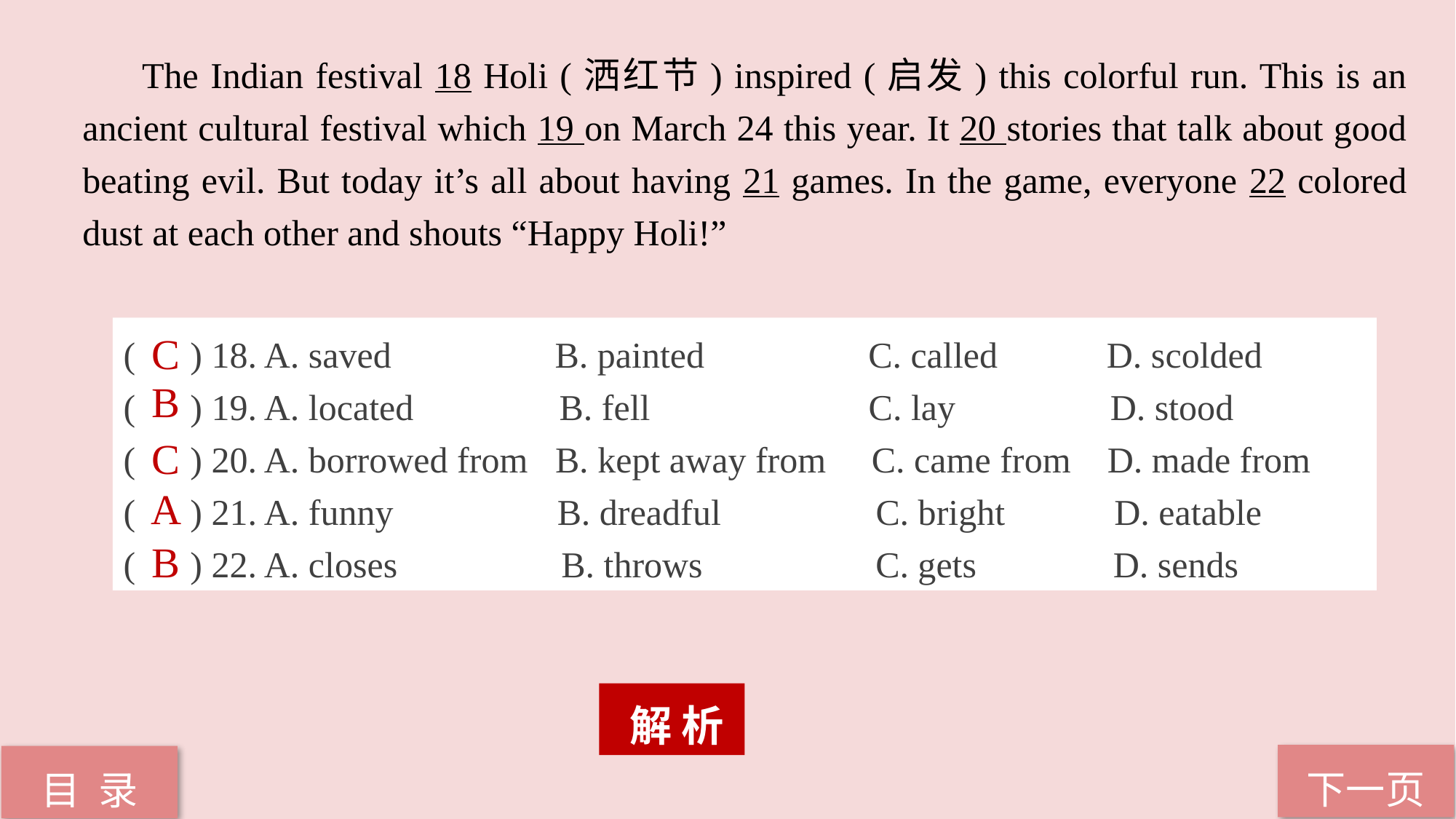

The Indian festival 18 Holi (洒红节) inspired (启发) this colorful run. This is an ancient cultural festival which 19 on March 24 this year. It 20 stories that talk about good beating evil. But today it’s all about having 21 games. In the game, everyone 22 colored dust at each other and shouts “Happy Holi!”
(      ) 18. A. saved                  B. painted                  C. called            D. scolded
(      ) 19. A. located                B. fell                        C. lay                 D. stood
(      ) 20. A. borrowed from   B. kept away from     C. came from    D. made from
(      ) 21. A. funny                  B. dreadful                 C. bright            D. eatable
(      ) 22. A. closes                  B. throws                   C. gets               D. sends
C
B
C
A
B
 解 析